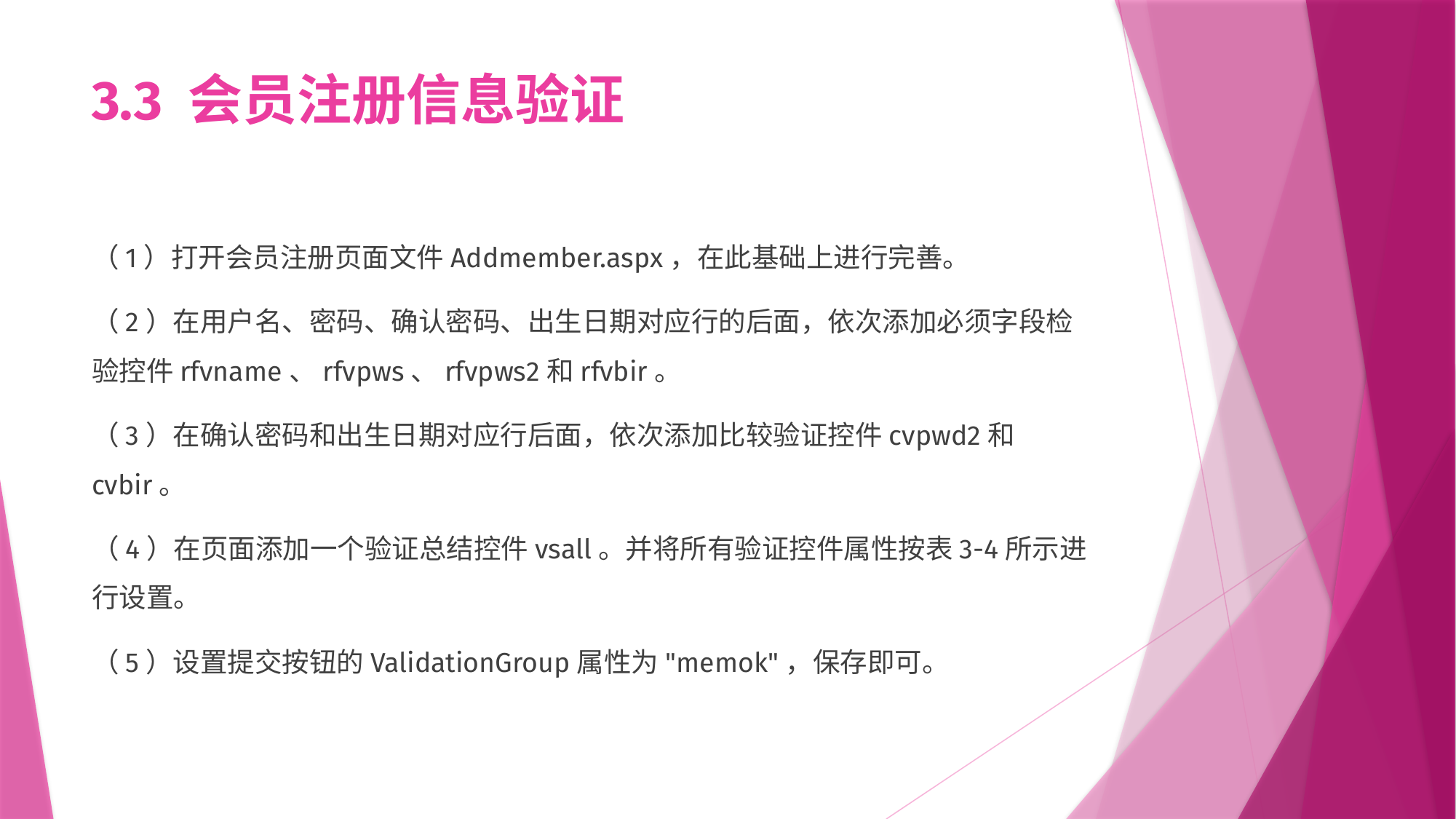

# 3.3 会员注册信息验证
（1）打开会员注册页面文件Addmember.aspx，在此基础上进行完善。
（2）在用户名、密码、确认密码、出生日期对应行的后面，依次添加必须字段检验控件rfvname、rfvpws、rfvpws2和rfvbir。
（3）在确认密码和出生日期对应行后面，依次添加比较验证控件cvpwd2和cvbir。
（4）在页面添加一个验证总结控件vsall。并将所有验证控件属性按表3-4所示进行设置。
（5）设置提交按钮的ValidationGroup属性为"memok"，保存即可。